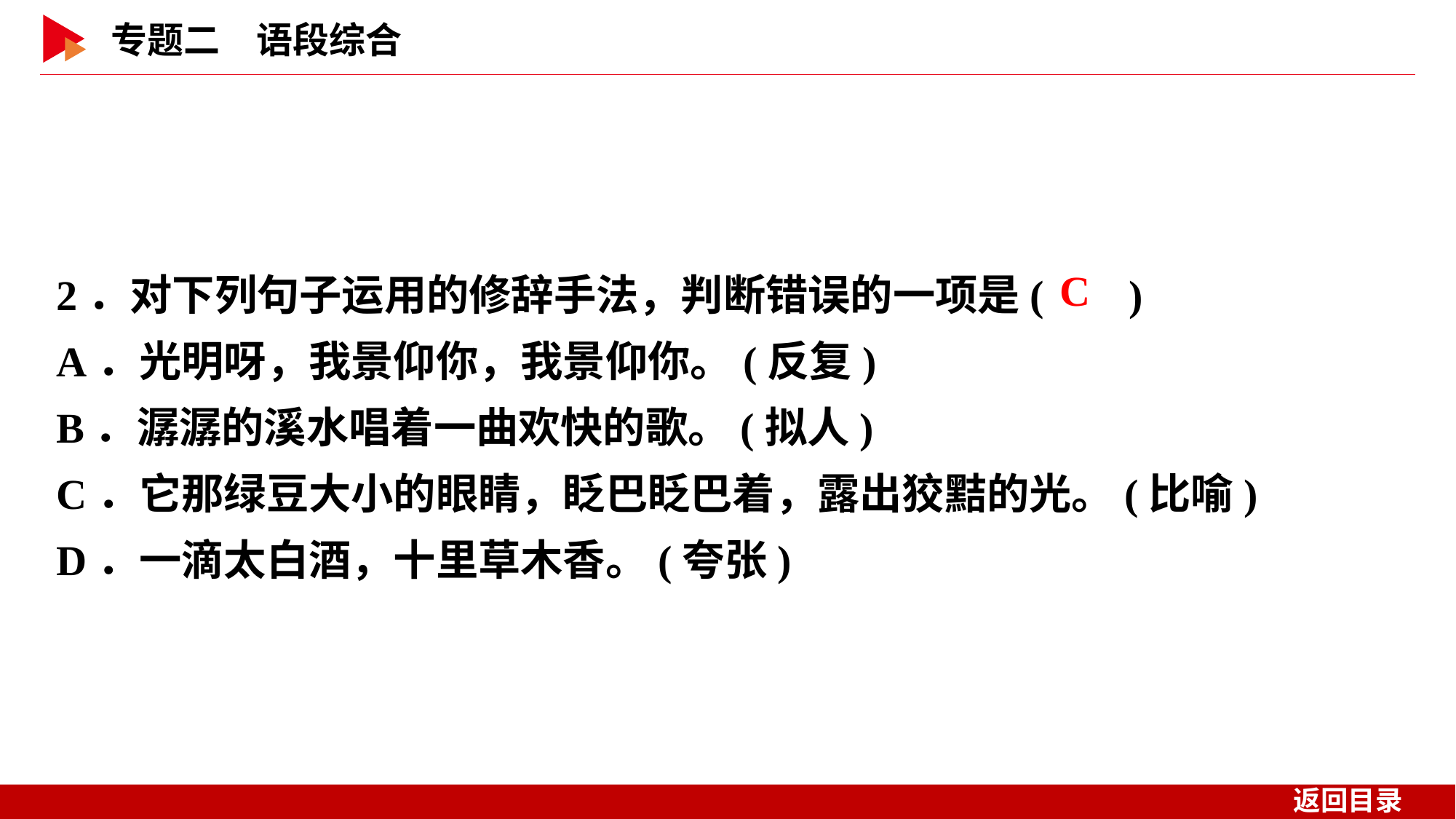

2．对下列句子运用的修辞手法，判断错误的一项是(        )
A．光明呀，我景仰你，我景仰你。(反复)
B．潺潺的溪水唱着一曲欢快的歌。(拟人)
C．它那绿豆大小的眼睛，眨巴眨巴着，露出狡黠的光。(比喻)
D．一滴太白酒，十里草木香。(夸张)
   C